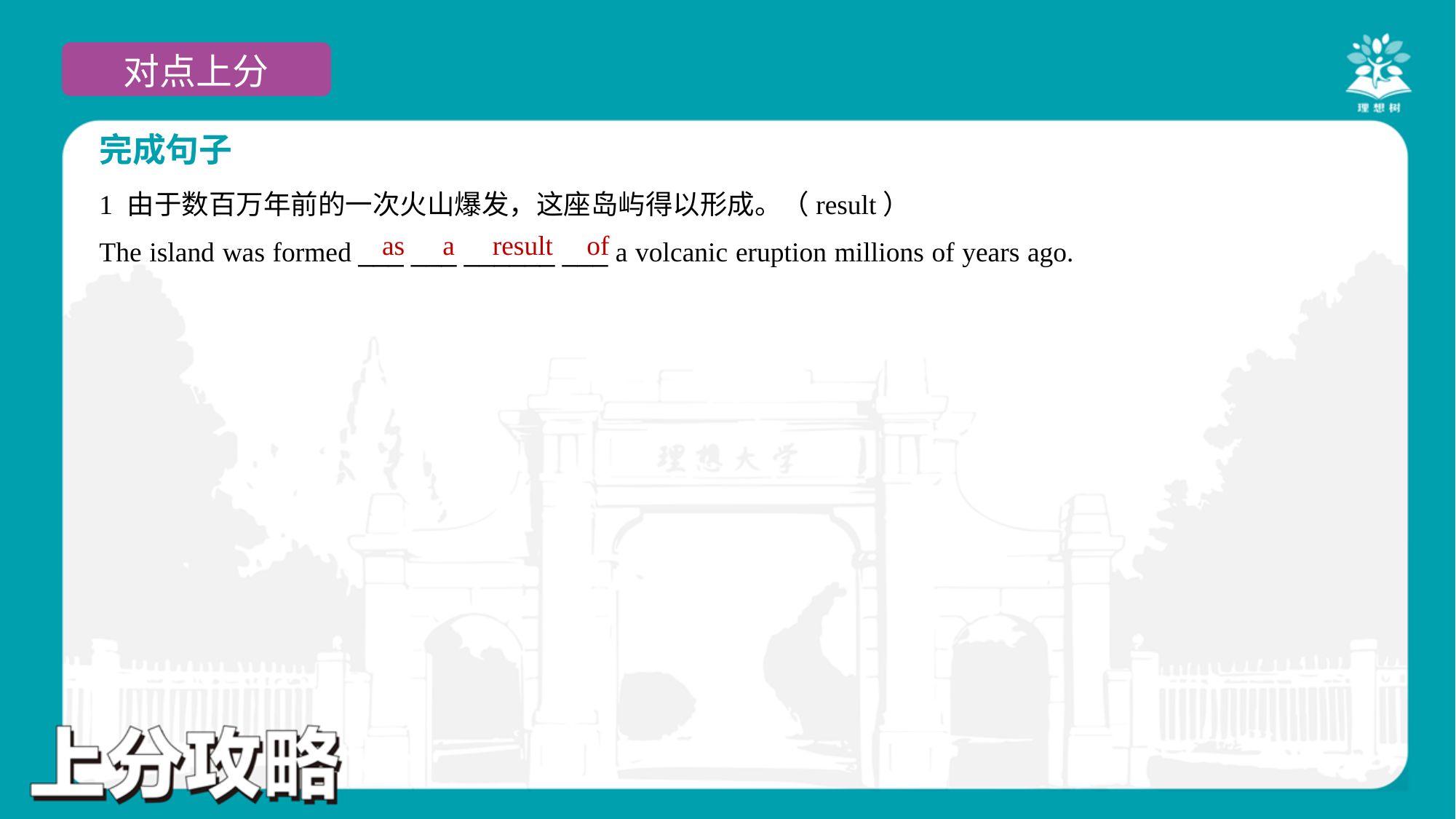

完成句子
1 由于数百万年前的一次火山爆发，这座岛屿得以形成。（result）
The island was formed ___ ___ ______ ___ a volcanic eruption millions of years ago.
as
a
result
of